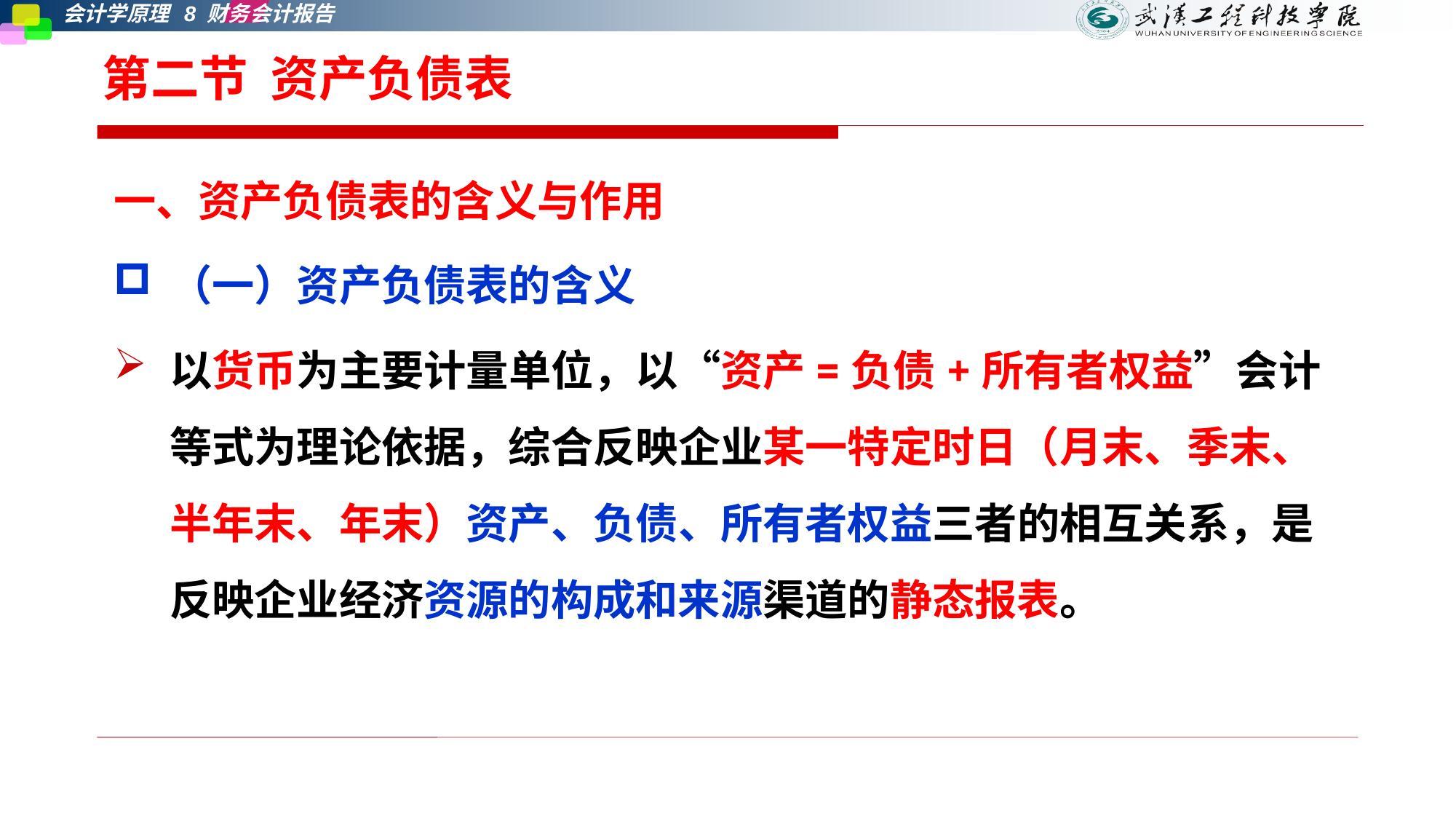

# 第二节  资产负债表
一、资产负债表的含义与作用
（一）资产负债表的含义
以货币为主要计量单位，以“资产=负债+所有者权益”会计等式为理论依据，综合反映企业某一特定时日（月末、季末、半年末、年末）资产、负债、所有者权益三者的相互关系，是反映企业经济资源的构成和来源渠道的静态报表。